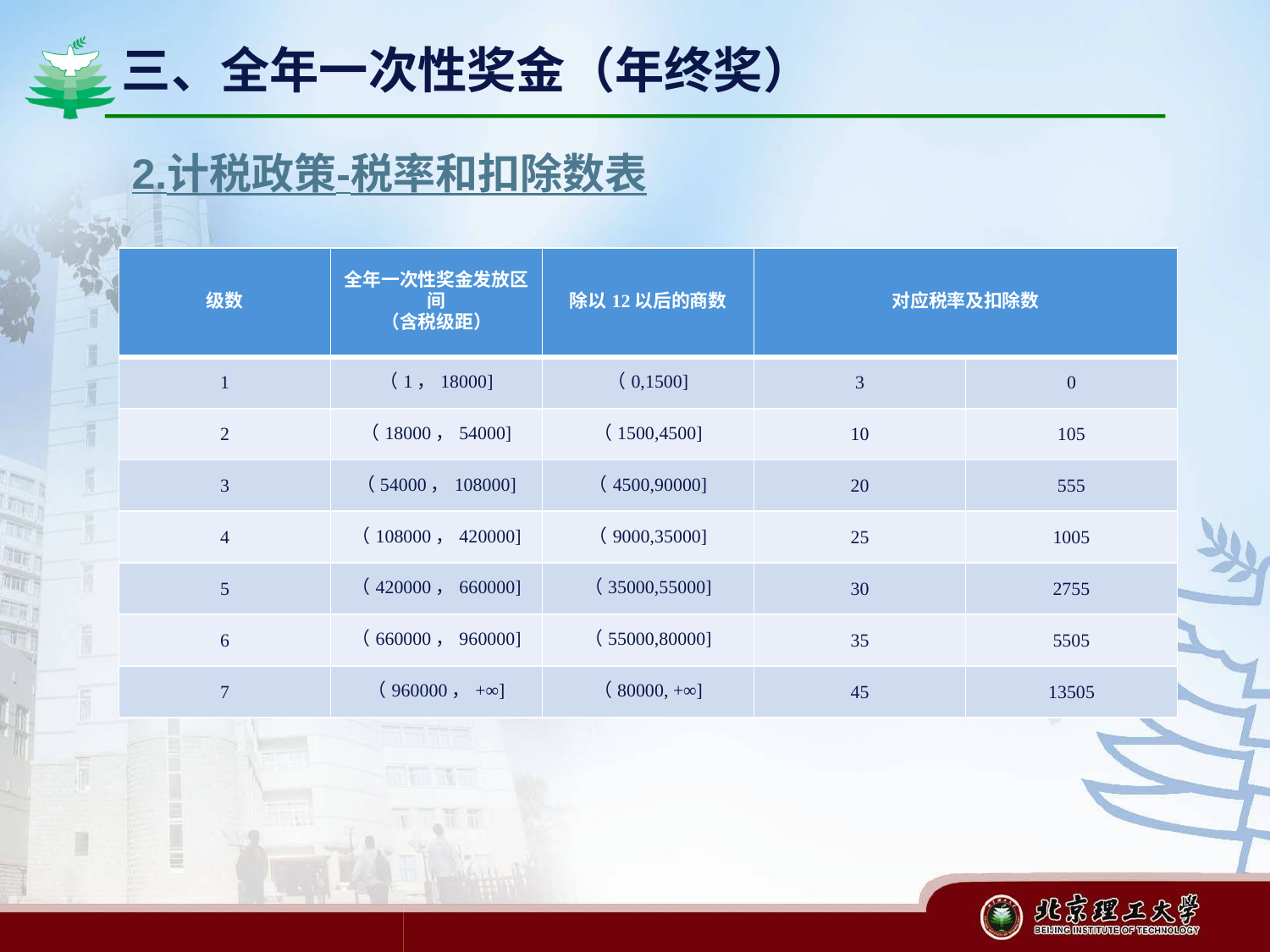

三、全年一次性奖金（年终奖）
# 2.计税政策-税率和扣除数表
| 级数 | 全年一次性奖金发放区间 （含税级距） | 除以12以后的商数 | 对应税率及扣除数 |  |
| --- | --- | --- | --- | --- |
| 1 | （1，18000] | （0,1500] | 3 | 0 |
| 2 | （18000，54000] | （1500,4500] | 10 | 105 |
| 3 | （54000，108000] | （4500,90000] | 20 | 555 |
| 4 | （108000，420000] | （9000,35000] | 25 | 1005 |
| 5 | （420000，660000] | （35000,55000] | 30 | 2755 |
| 6 | （660000，960000] | （55000,80000] | 35 | 5505 |
| 7 | （960000，+∞] | （80000, +∞] | 45 | 13505 |